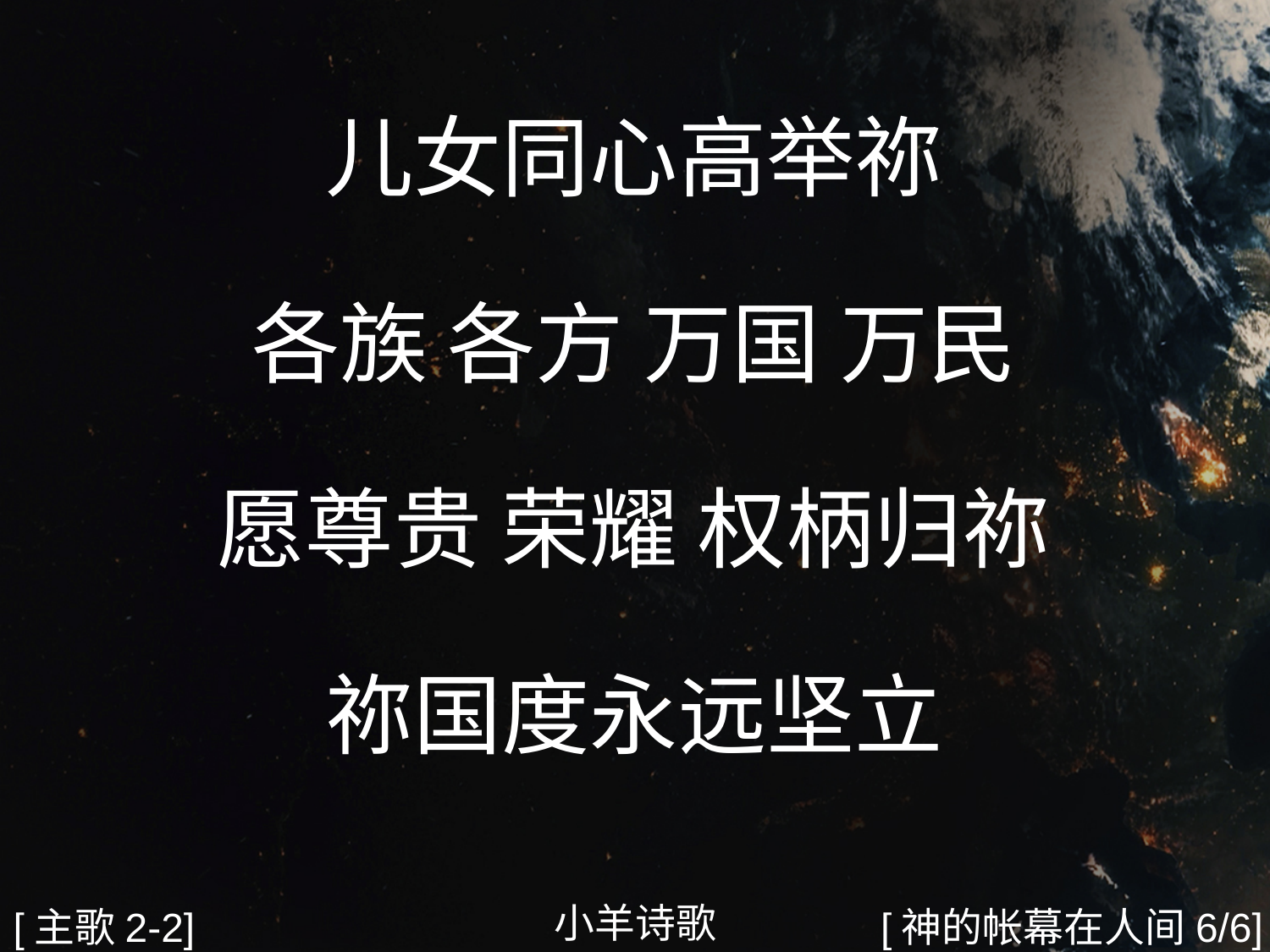

儿女同心高举祢

各族 各方 万国 万民

愿尊贵 荣耀 权柄归祢

祢国度永远坚立

#

小羊诗歌
[主歌2-2]
[神的帐幕在人间6/6]